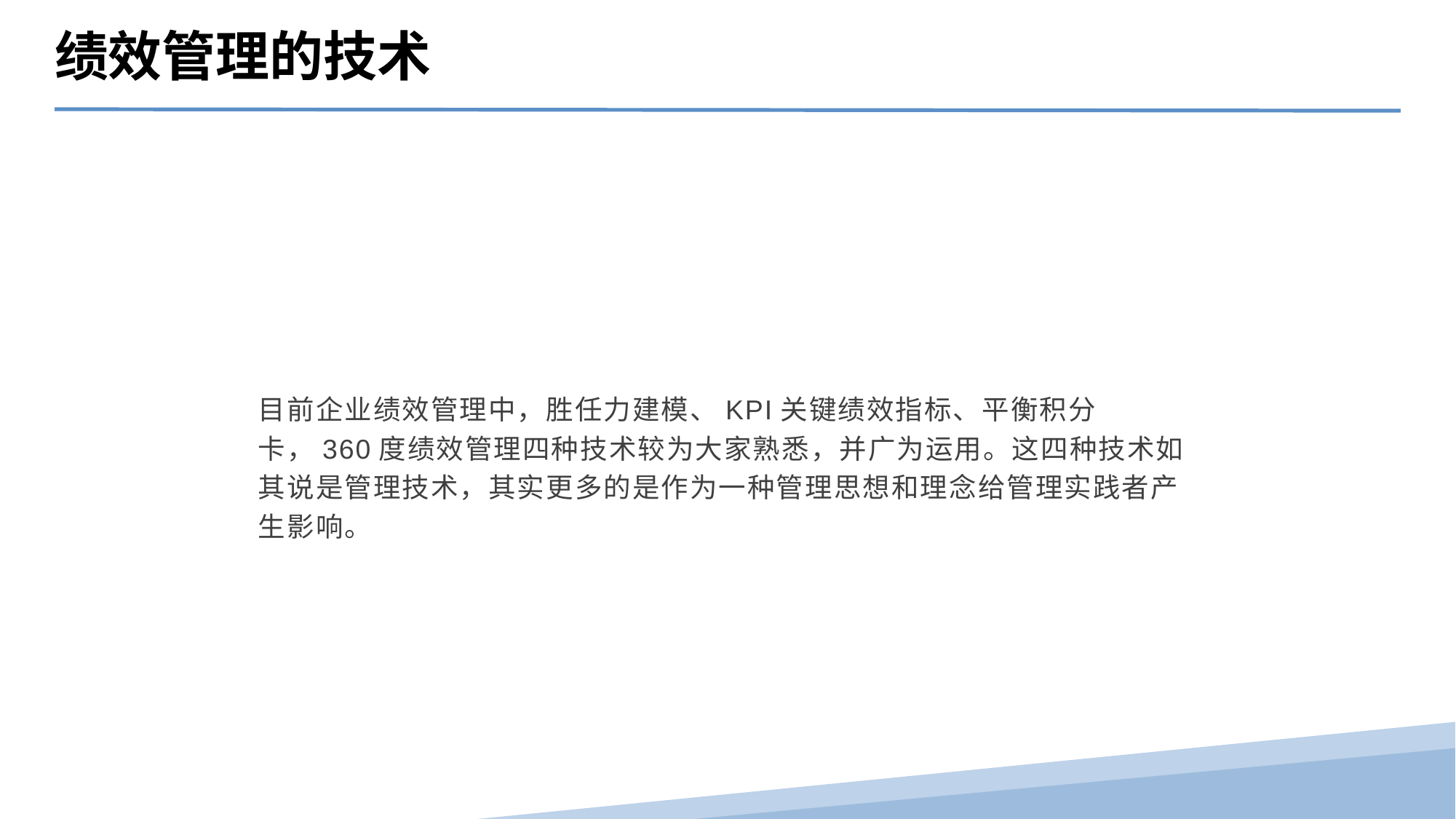

绩效管理的技术
目前企业绩效管理中，胜任力建模、KPI关键绩效指标、平衡积分卡，360度绩效管理四种技术较为大家熟悉，并广为运用。这四种技术如其说是管理技术，其实更多的是作为一种管理思想和理念给管理实践者产生影响。